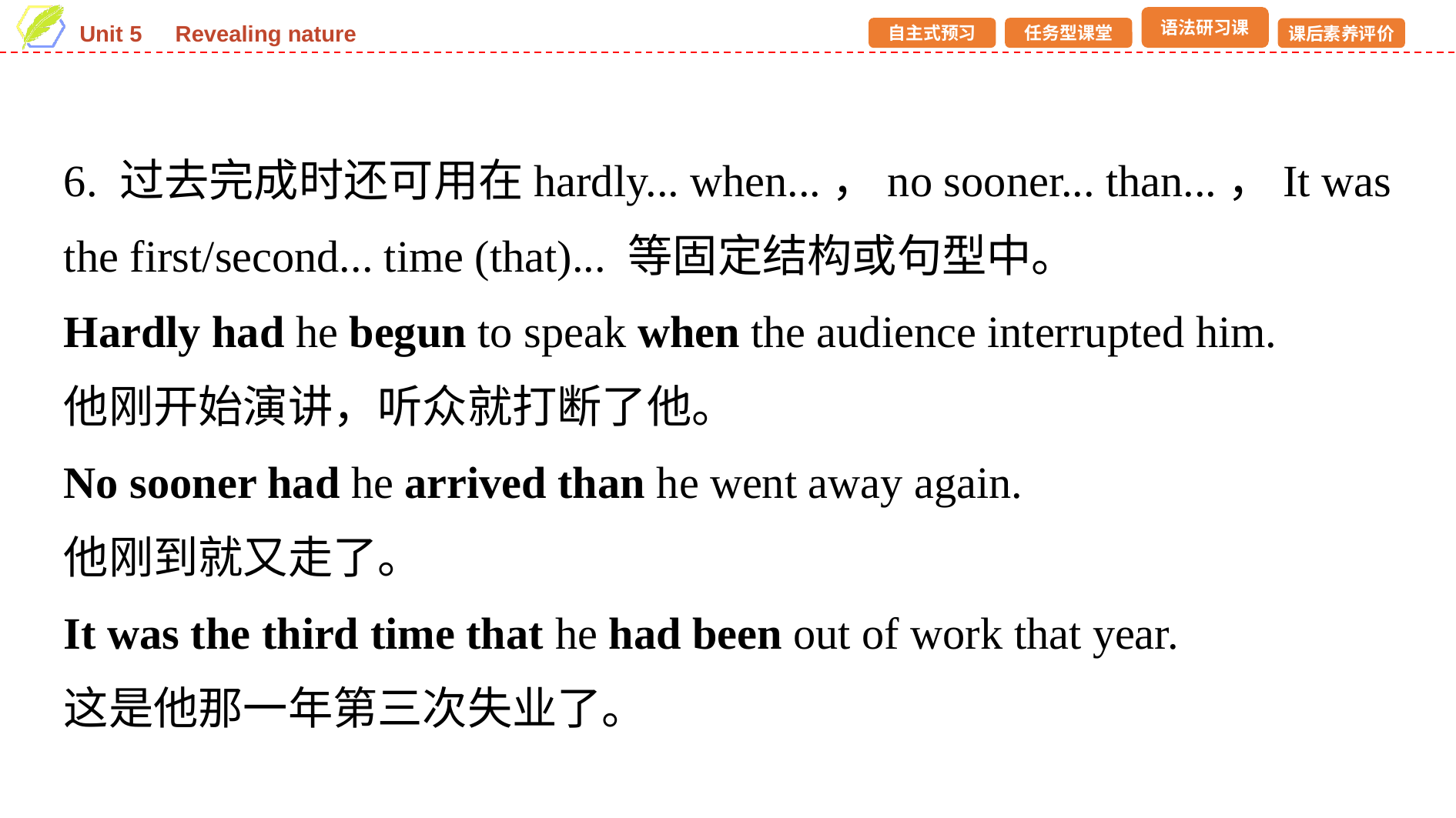

6. 过去完成时还可用在hardly... when...，no sooner... than...，It was the first/second... time (that)... 等固定结构或句型中。
Hardly had he begun to speak when the audience interrupted him.
他刚开始演讲，听众就打断了他。
No sooner had he arrived than he went away again.
他刚到就又走了。
It was the third time that he had been out of work that year.
这是他那一年第三次失业了。